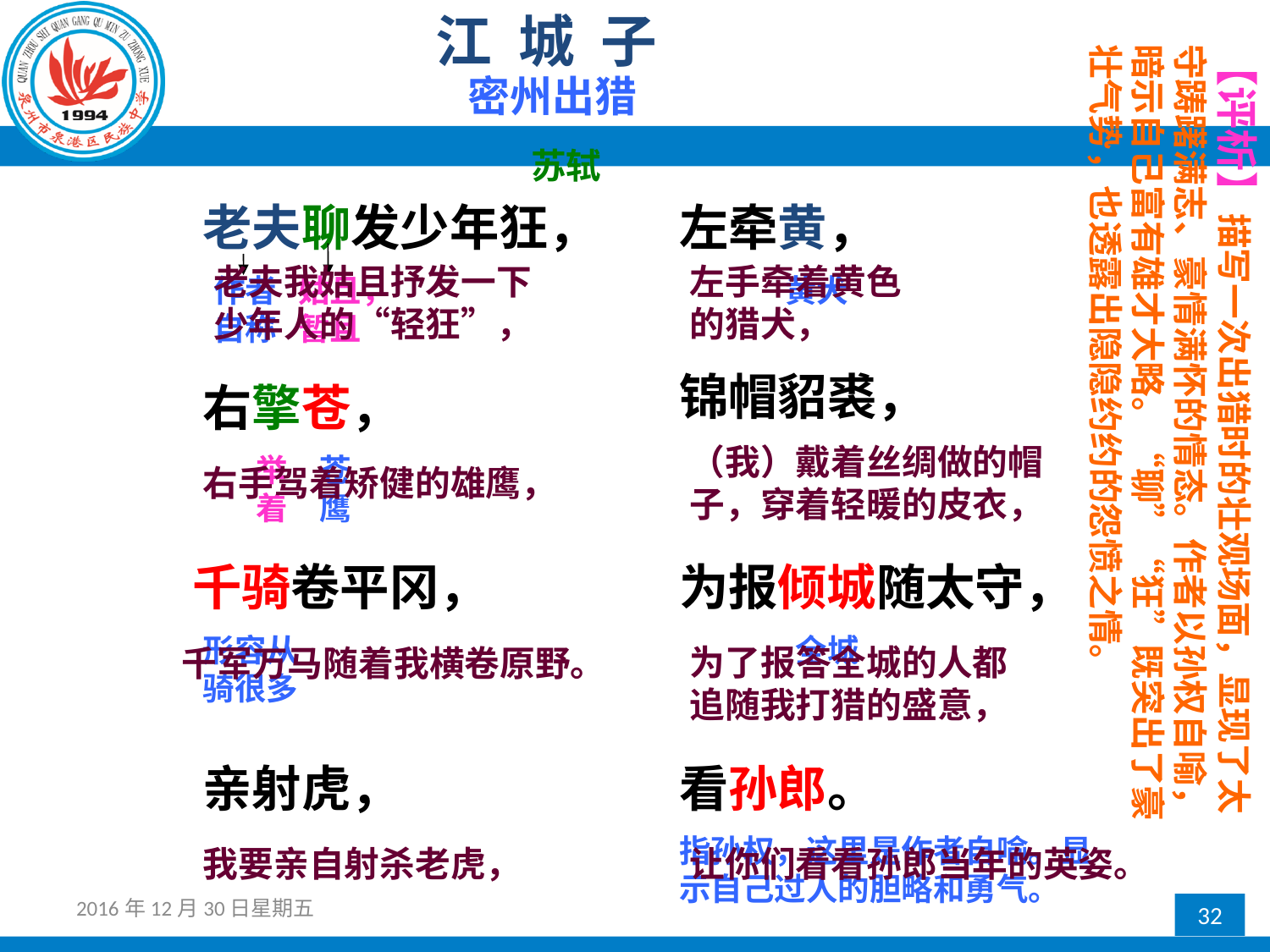

江  城  子
【评析】描写一次出猎时的壮观场面，显现了太守踌躇满志、豪情满怀的情态。作者以孙权自喻，暗示自己富有雄才大略。“聊”“狂”既突出了豪壮气势，也透露出隐隐约约的怨愤之情。
密州出猎
苏轼
老夫聊发少年狂，
左牵黄，

老夫我姑且抒发一下少年人的“轻狂”，

左手牵着黄色的猎犬，
作者自称
姑且，暂且
黄犬
锦帽貂裘，
右擎苍，
（我）戴着丝绸做的帽子，穿着轻暖的皮衣，
举着
苍鹰
右手驾着矫健的雄鹰，
千骑卷平冈，
为报倾城随太守，
形容从骑很多
全城
千军万马随着我横卷原野。
为了报答全城的人都追随我打猎的盛意，
亲射虎，
看孙郎。
指孙权，这里是作者自喻。显示自己过人的胆略和勇气。
我要亲自射杀老虎，
让你们看看孙郎当年的英姿。
2016年12月30日星期五